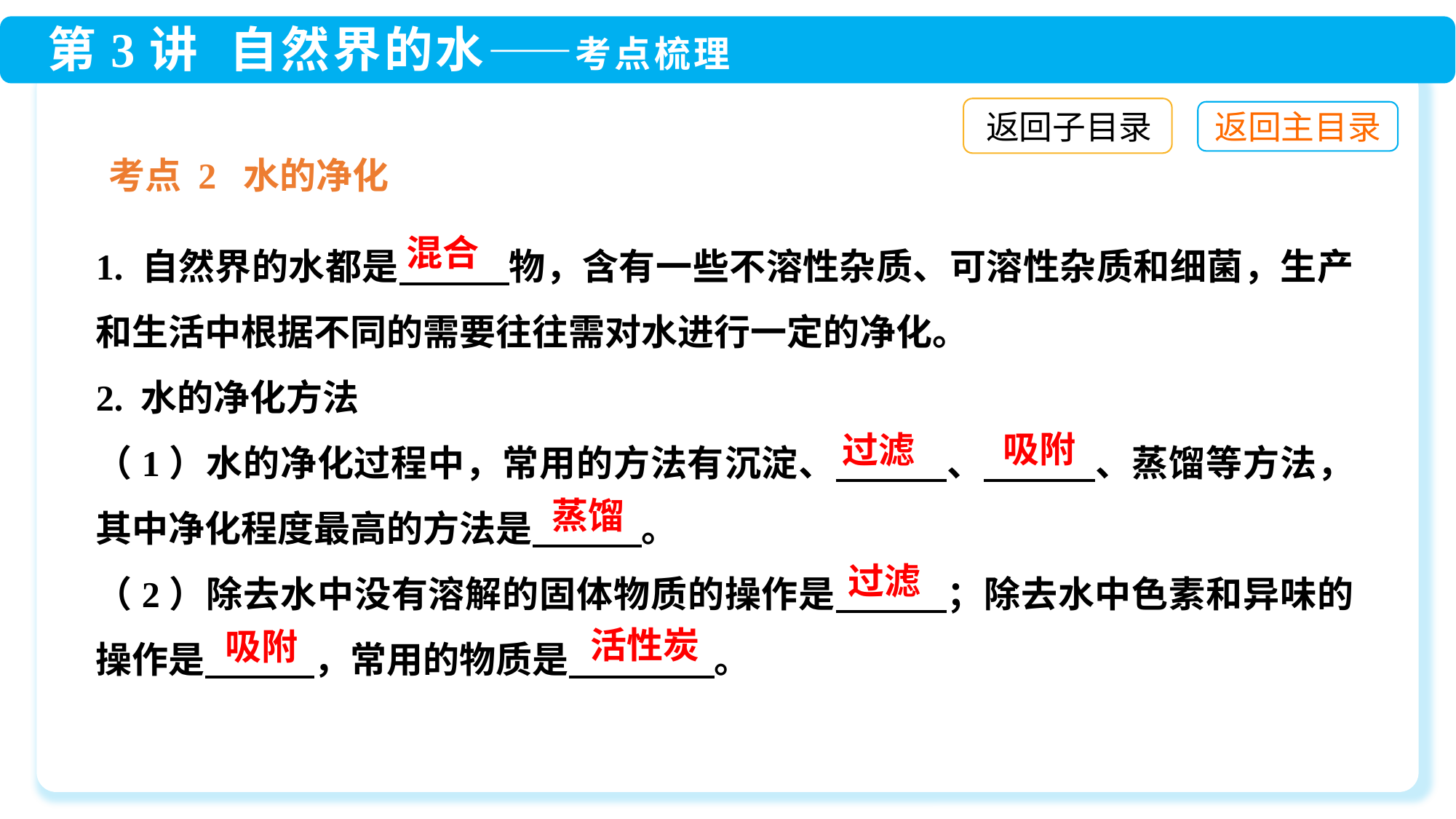

返回子目录
考点 2  水的净化
1. 自然界的水都是　　　物，含有一些不溶性杂质、可溶性杂质和细菌，生产和生活中根据不同的需要往往需对水进行一定的净化。
2. 水的净化方法
（1）水的净化过程中，常用的方法有沉淀、　　　、　　　、蒸馏等方法，其中净化程度最高的方法是　　　。
（2）除去水中没有溶解的固体物质的操作是　　　；除去水中色素和异味的操作是　　　，常用的物质是　　　　。
混合
吸附
过滤
蒸馏
过滤
活性炭
吸附